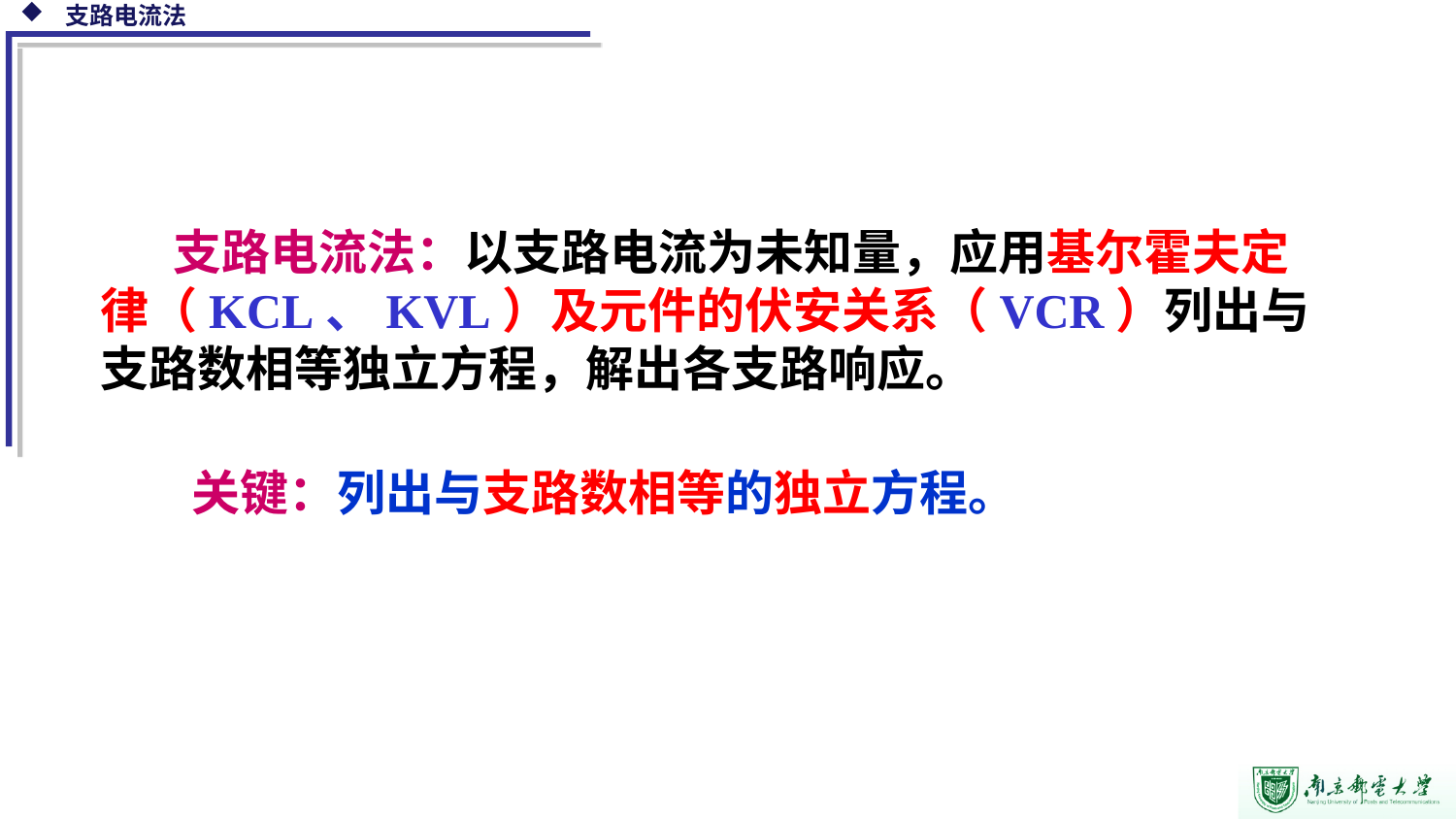

支路电流法：以支路电流为未知量，应用基尔霍夫定律（KCL、KVL）及元件的伏安关系（VCR）列出与支路数相等独立方程，解出各支路响应。
关键：列出与支路数相等的独立方程。